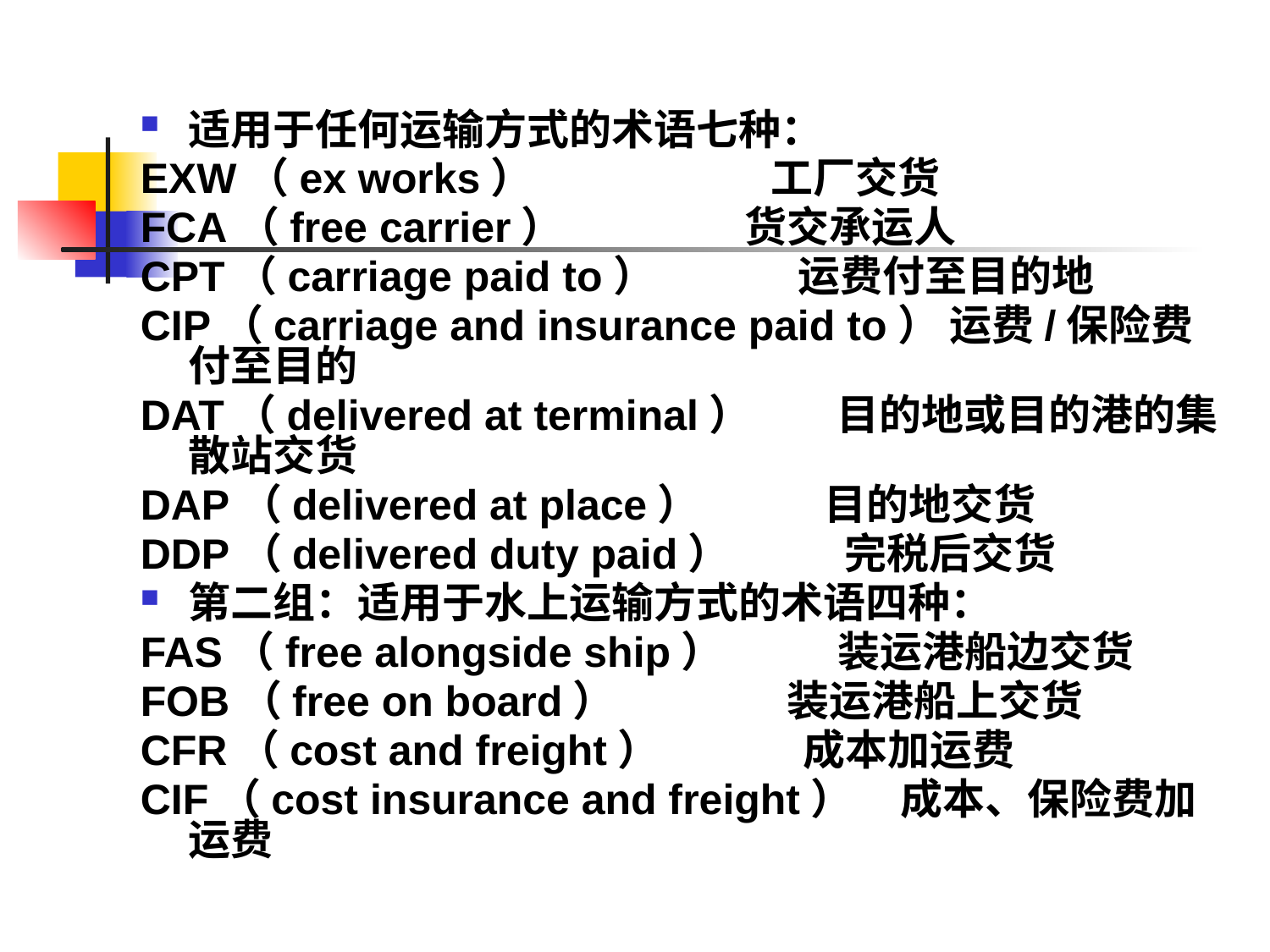

适用于任何运输方式的术语七种：
EXW（ex works）                         工厂交货
FCA（free carrier）                   货交承运人
CPT（carriage paid to）               运费付至目的地
CIP（carriage and insurance paid to） 运费/保险费付至目的
DAT（delivered at terminal）         目的地或目的港的集散站交货
DAP（delivered at place）             目的地交货
DDP（delivered duty paid）            完税后交货
第二组：适用于水上运输方式的术语四种：
FAS（free alongside ship）            装运港船边交货
FOB（free on board）                  装运港船上交货
CFR（cost and freight）               成本加运费
CIF（cost insurance and freight）     成本、保险费加运费